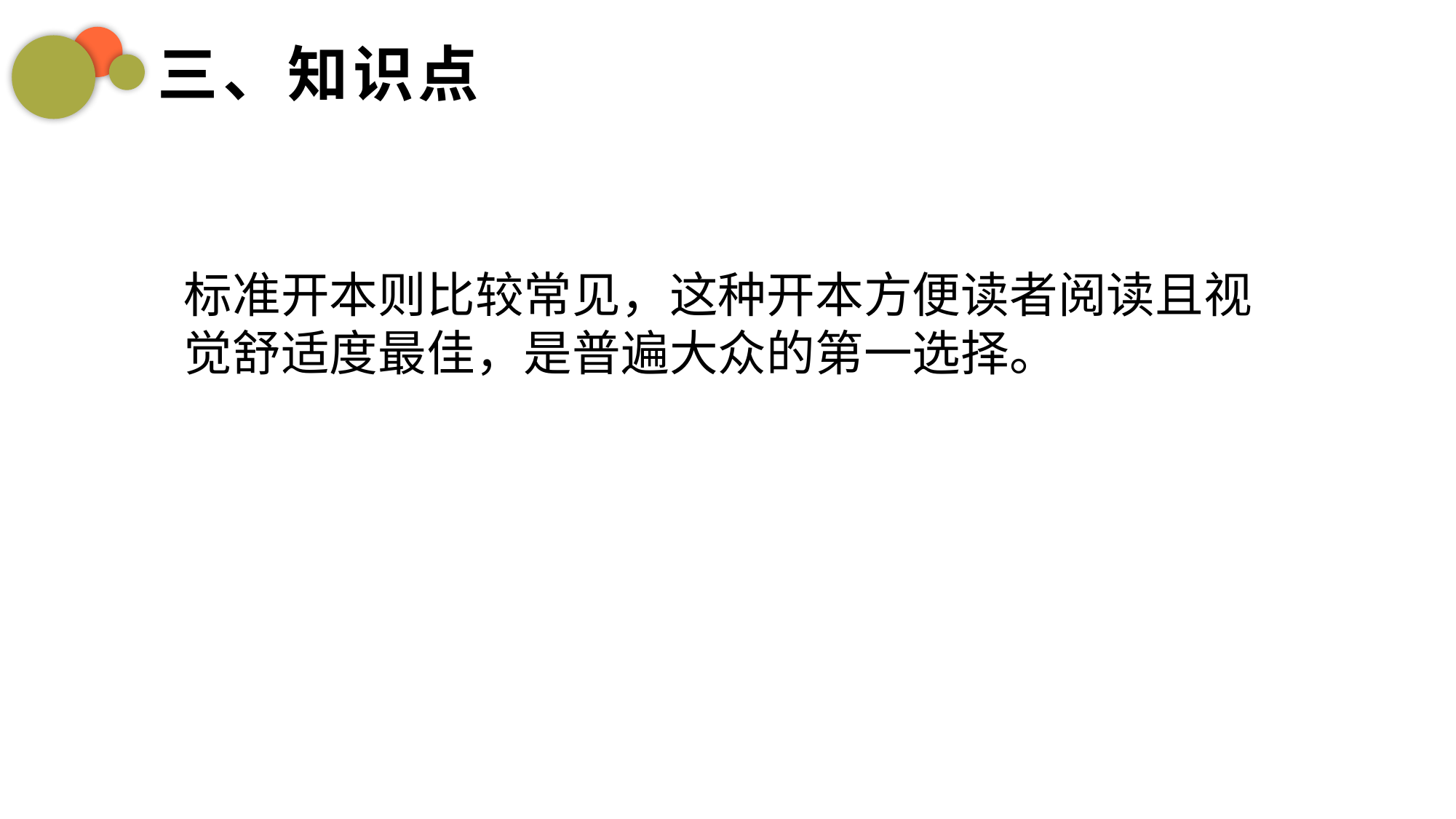

三、知识点
标准开本则比较常见，这种开本方便读者阅读且视觉舒适度最佳，是普遍大众的第一选择。